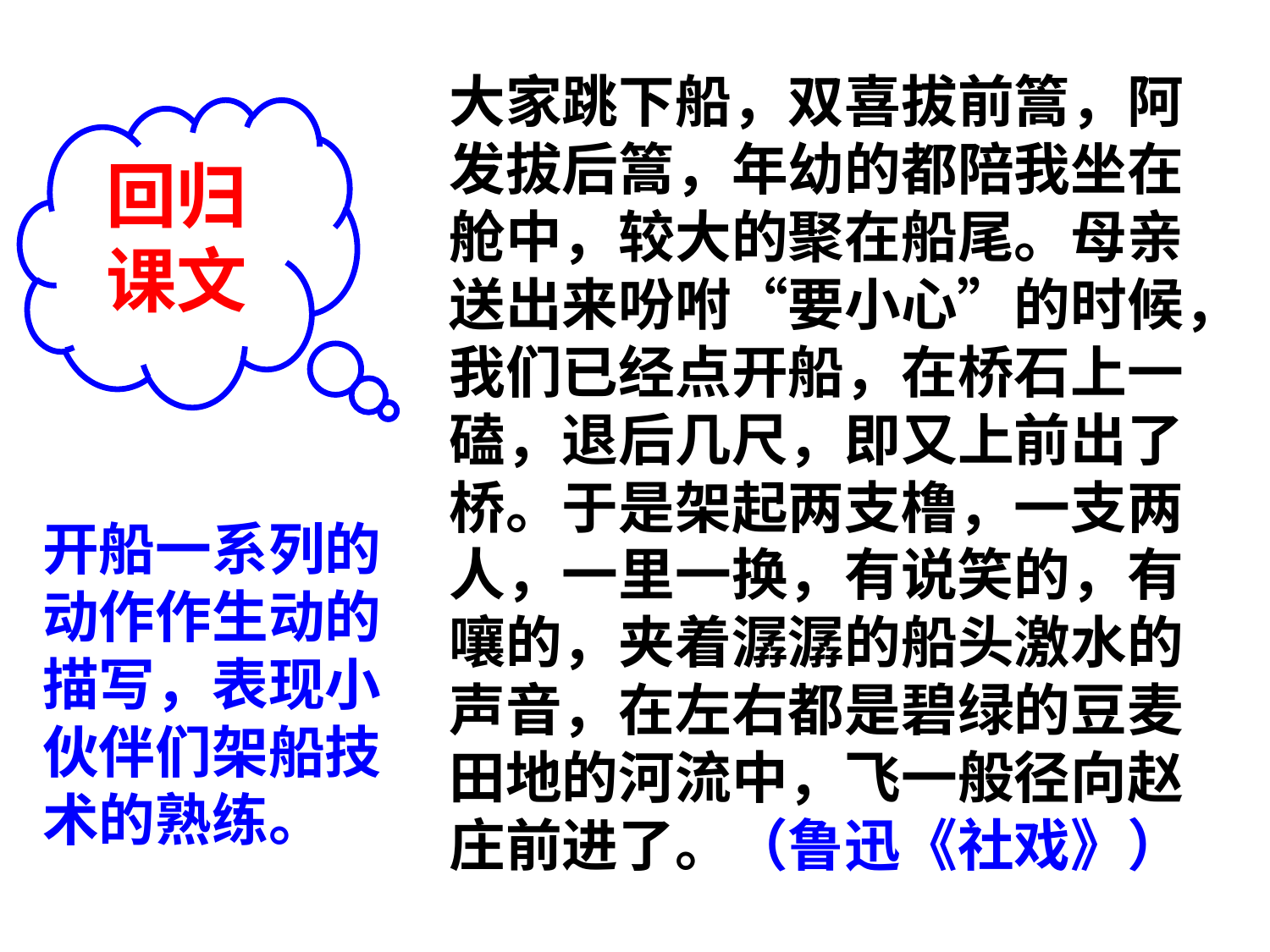

大家跳下船，双喜拔前篙，阿发拔后篙，年幼的都陪我坐在舱中，较大的聚在船尾。母亲送出来吩咐“要小心”的时候，我们已经点开船，在桥石上一磕，退后几尺，即又上前出了桥。于是架起两支橹，一支两人，一里一换，有说笑的，有嚷的，夹着潺潺的船头激水的声音，在左右都是碧绿的豆麦田地的河流中，飞一般径向赵庄前进了。（鲁迅《社戏》）

回归课文
开船一系列的动作作生动的描写，表现小伙伴们架船技术的熟练。